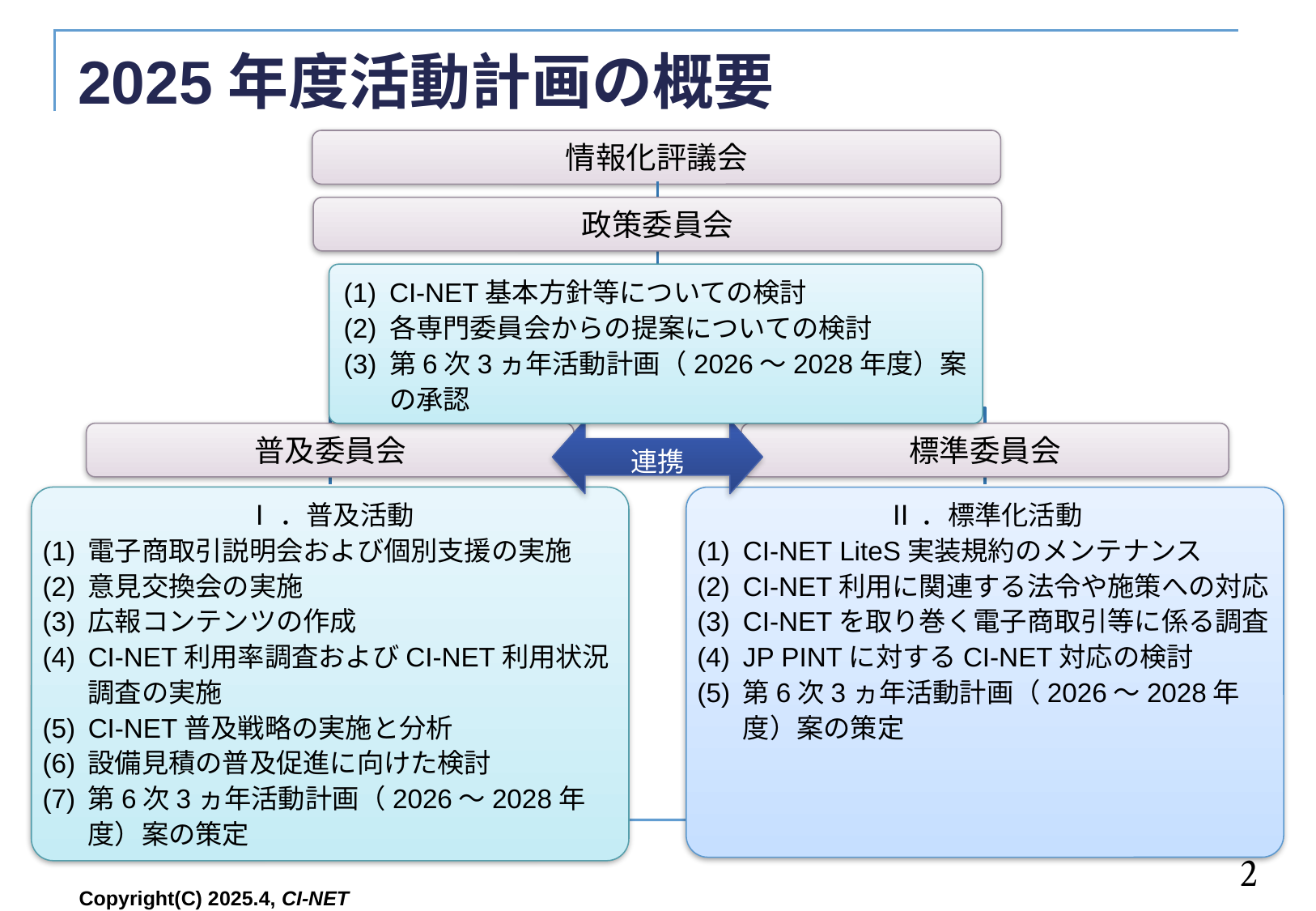

# 2025年度活動計画の概要
情報化評議会
政策委員会
CI-NET基本方針等についての検討
各専門委員会からの提案についての検討
第6次3ヵ年活動計画（2026～2028年度）案の承認
連携
普及委員会
標準委員会
Ⅰ．普及活動
電子商取引説明会および個別支援の実施
意見交換会の実施
広報コンテンツの作成
CI-NET利用率調査およびCI-NET利用状況調査の実施
CI-NET普及戦略の実施と分析
設備見積の普及促進に向けた検討
第6次3ヵ年活動計画（2026～2028年度）案の策定
Ⅱ．標準化活動
CI-NET LiteS実装規約のメンテナンス
CI-NET利用に関連する法令や施策への対応
CI-NETを取り巻く電子商取引等に係る調査
JP PINTに対するCI-NET対応の検討
第6次3ヵ年活動計画（2026～2028年度）案の策定

2